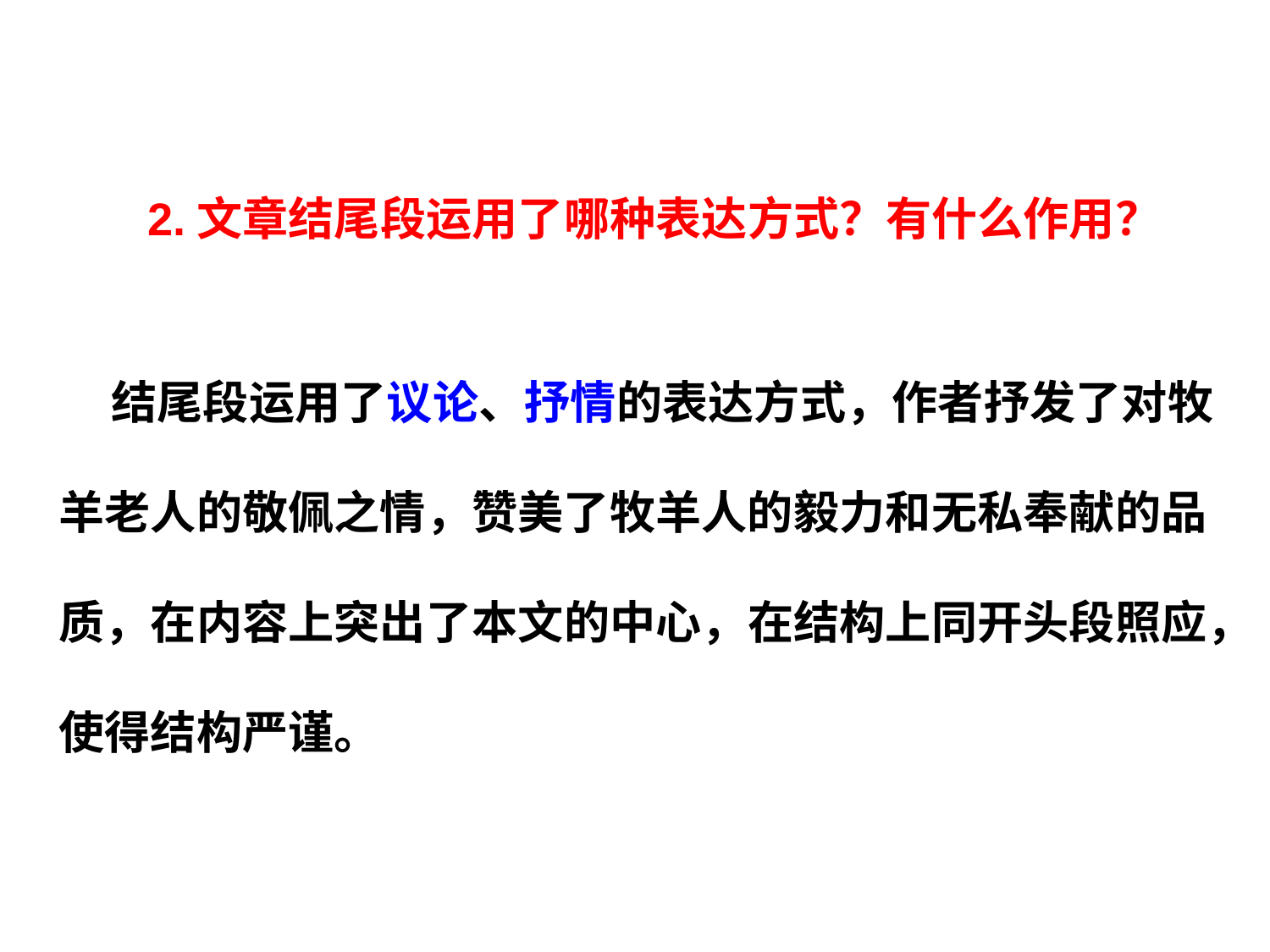

2.文章结尾段运用了哪种表达方式？有什么作用？
    结尾段运用了议论、抒情的表达方式，作者抒发了对牧羊老人的敬佩之情，赞美了牧羊人的毅力和无私奉献的品质，在内容上突出了本文的中心，在结构上同开头段照应，使得结构严谨。